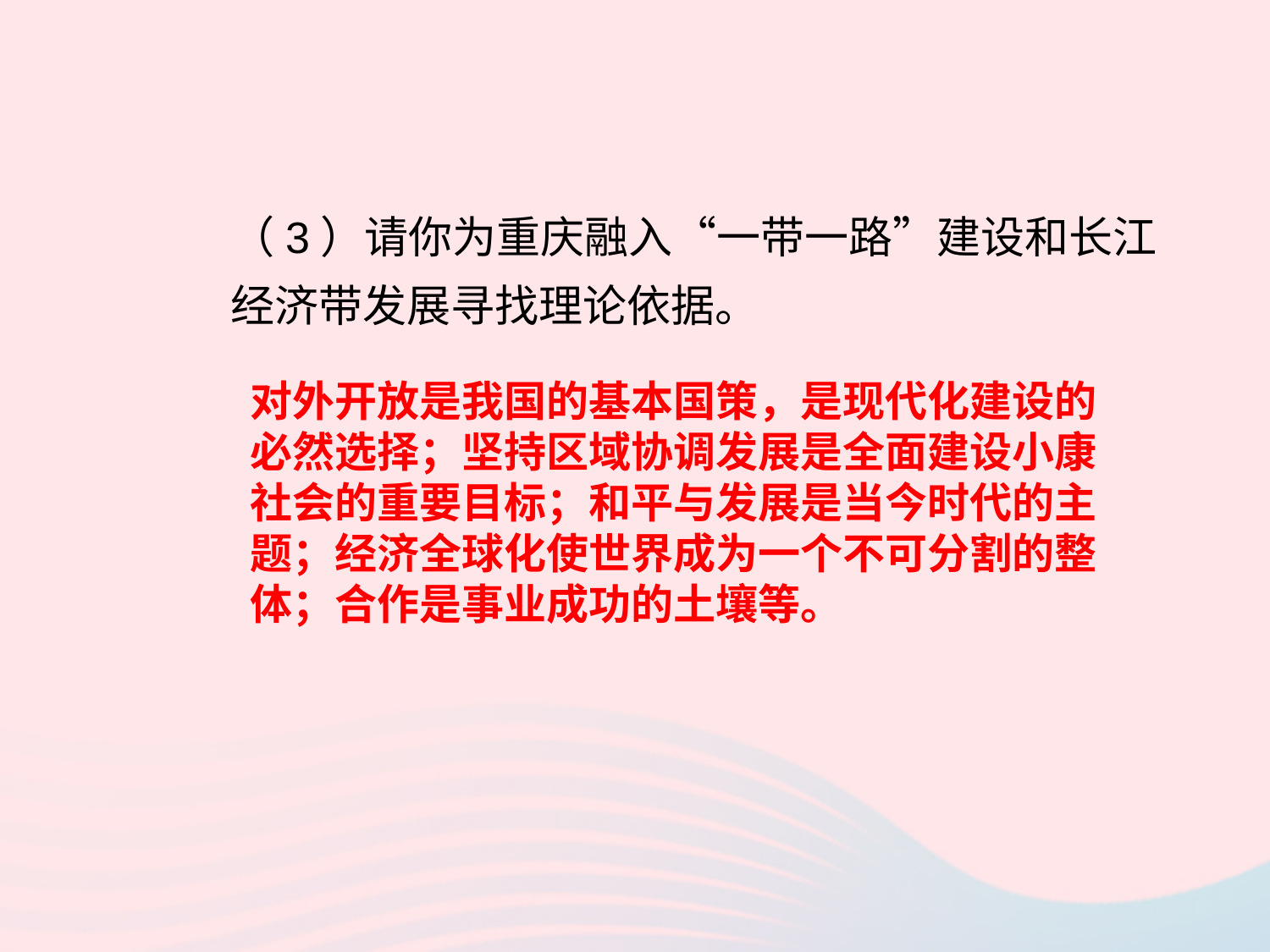

（3）请你为重庆融入“一带一路”建设和长江经济带发展寻找理论依据。
对外开放是我国的基本国策，是现代化建设的必然选择；坚持区域协调发展是全面建设小康社会的重要目标；和平与发展是当今时代的主题；经济全球化使世界成为一个不可分割的整体；合作是事业成功的土壤等。